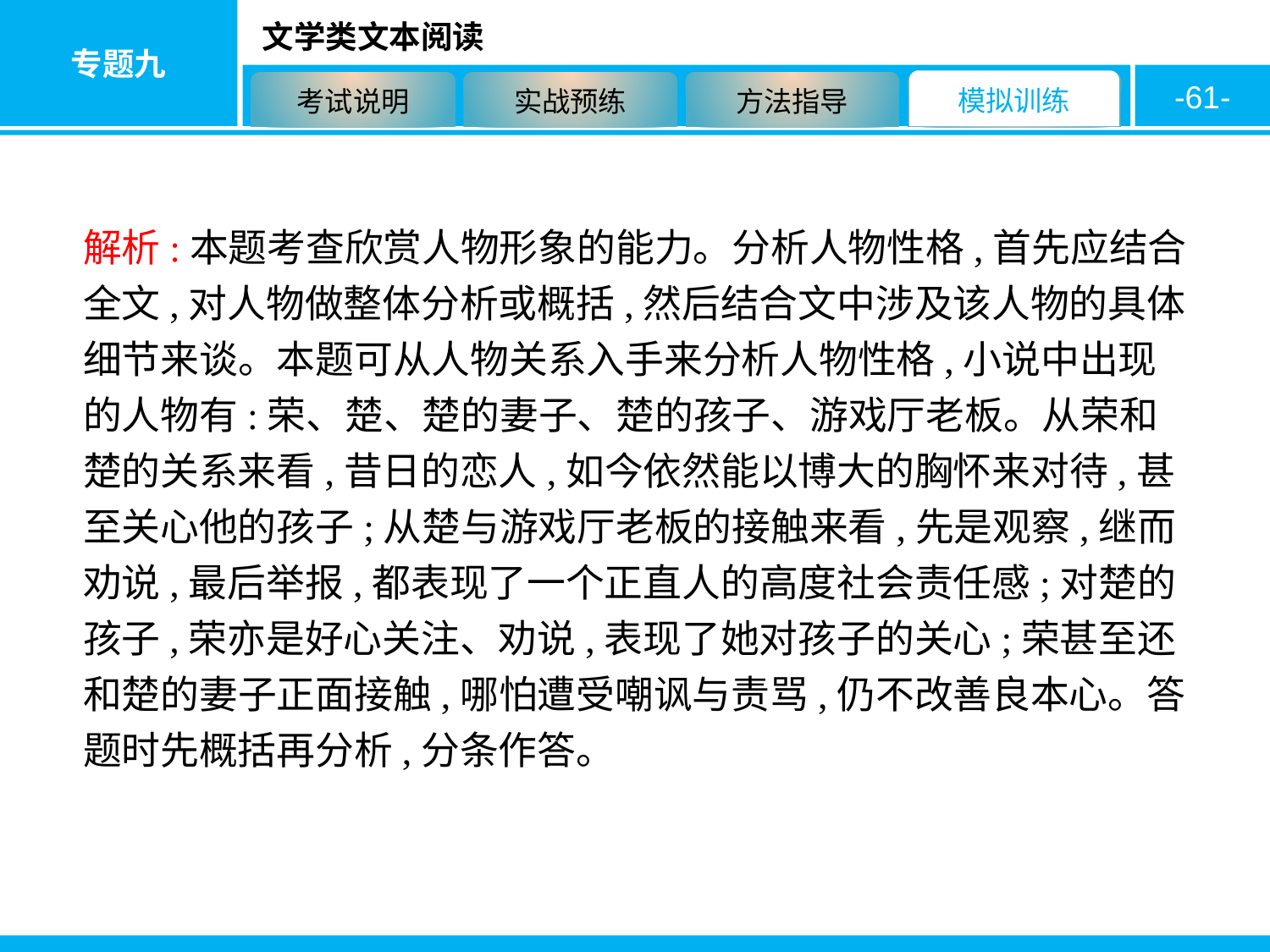

-61-
解析:本题考查欣赏人物形象的能力。分析人物性格,首先应结合全文,对人物做整体分析或概括,然后结合文中涉及该人物的具体细节来谈。本题可从人物关系入手来分析人物性格,小说中出现的人物有:荣、楚、楚的妻子、楚的孩子、游戏厅老板。从荣和楚的关系来看,昔日的恋人,如今依然能以博大的胸怀来对待,甚至关心他的孩子;从楚与游戏厅老板的接触来看,先是观察,继而劝说,最后举报,都表现了一个正直人的高度社会责任感;对楚的孩子,荣亦是好心关注、劝说,表现了她对孩子的关心;荣甚至还和楚的妻子正面接触,哪怕遭受嘲讽与责骂,仍不改善良本心。答题时先概括再分析,分条作答。